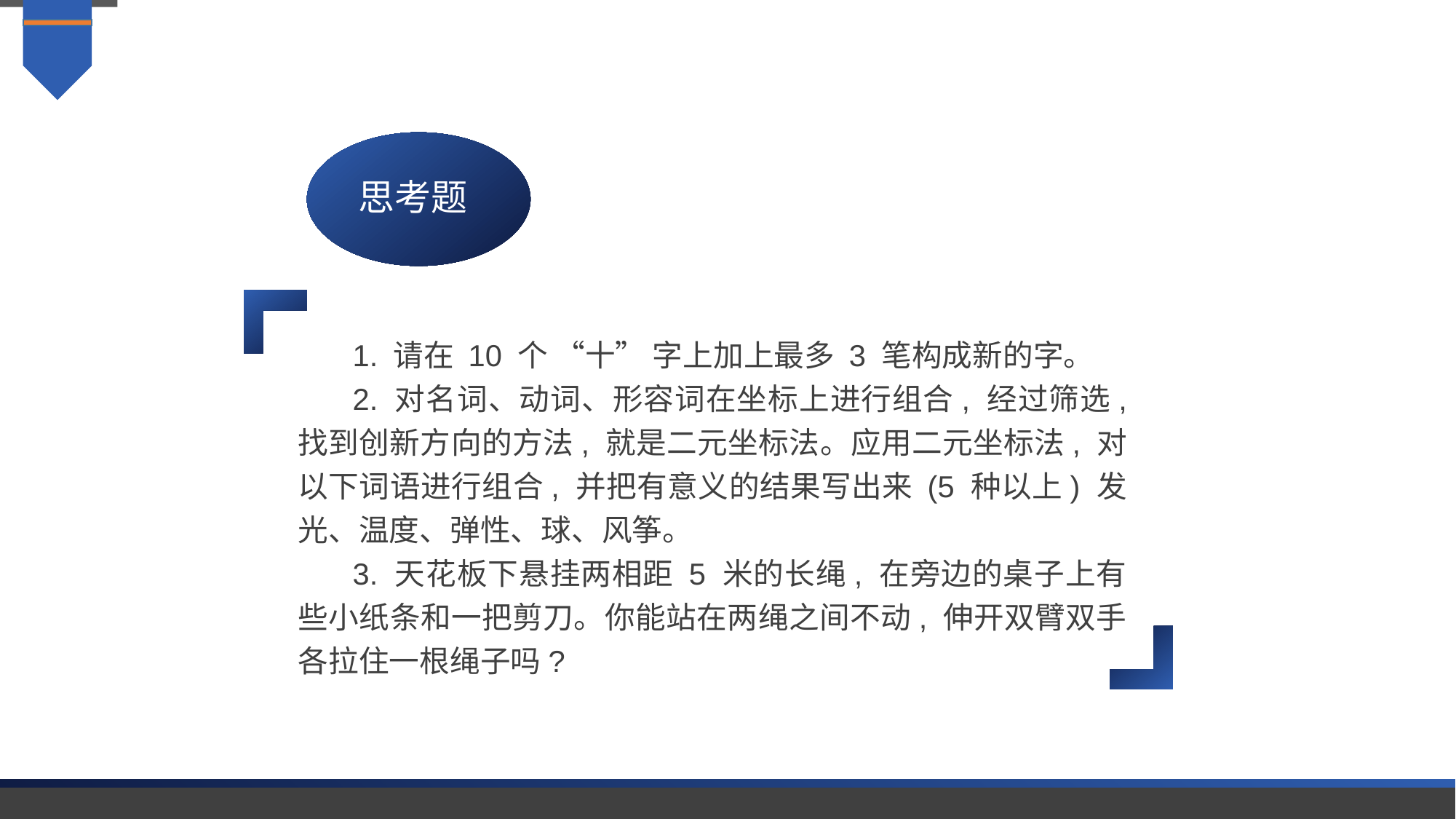

思考题

1. 请在 10 个 “十” 字上加上最多 3 笔构成新的字。
2. 对名词、动词、形容词在坐标上进行组合, 经过筛选, 找到创新方向的方法, 就是二元坐标法。应用二元坐标法, 对以下词语进行组合, 并把有意义的结果写出来 (5 种以上) 发光、温度、弹性、球、风筝。
3. 天花板下悬挂两相距 5 米的长绳, 在旁边的桌子上有些小纸条和一把剪刀。你能站在两绳之间不动, 伸开双臂双手各拉住一根绳子吗?